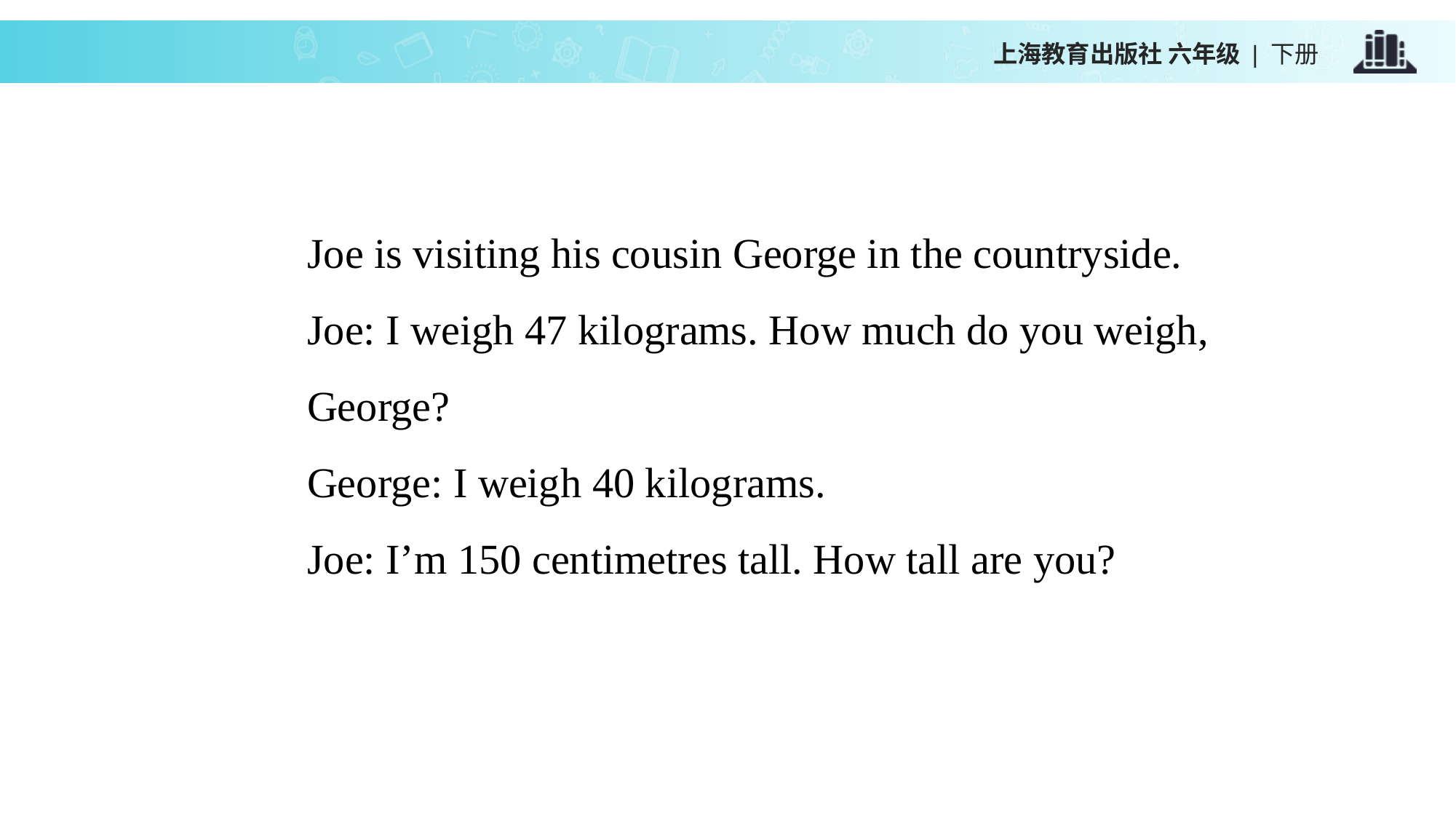

上海教育出版社 六年级 | 下册
Joe is visiting his cousin George in the countryside.
Joe: I weigh 47 kilograms. How much do you weigh, George?
George: I weigh 40 kilograms.
Joe: I’m 150 centimetres tall. How tall are you?